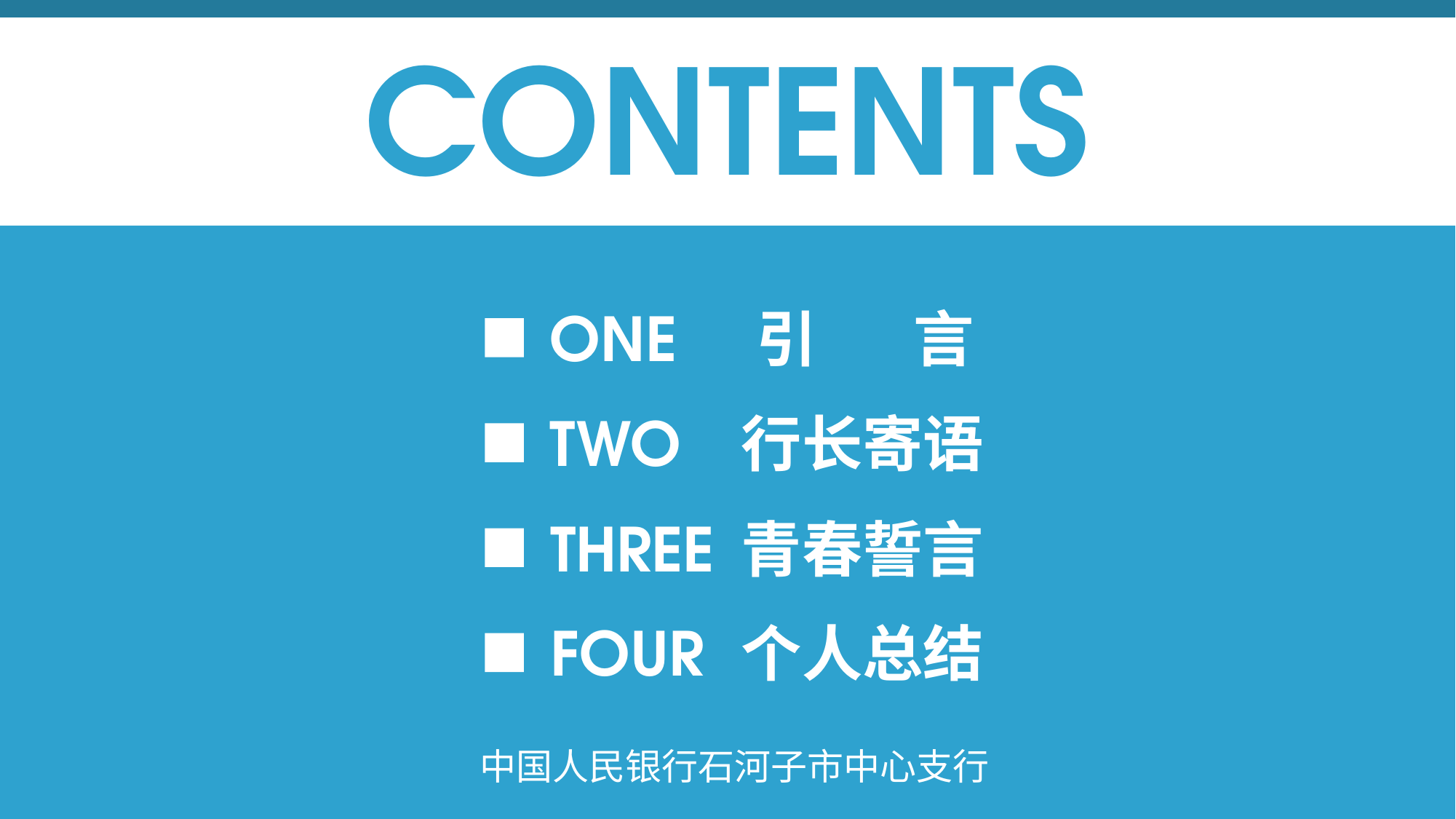

CONTENTS
ONE
引       言

TWO
行长寄语

THREE
青春誓言

FOUR
个人总结

中国人民银行石河子市中心支行